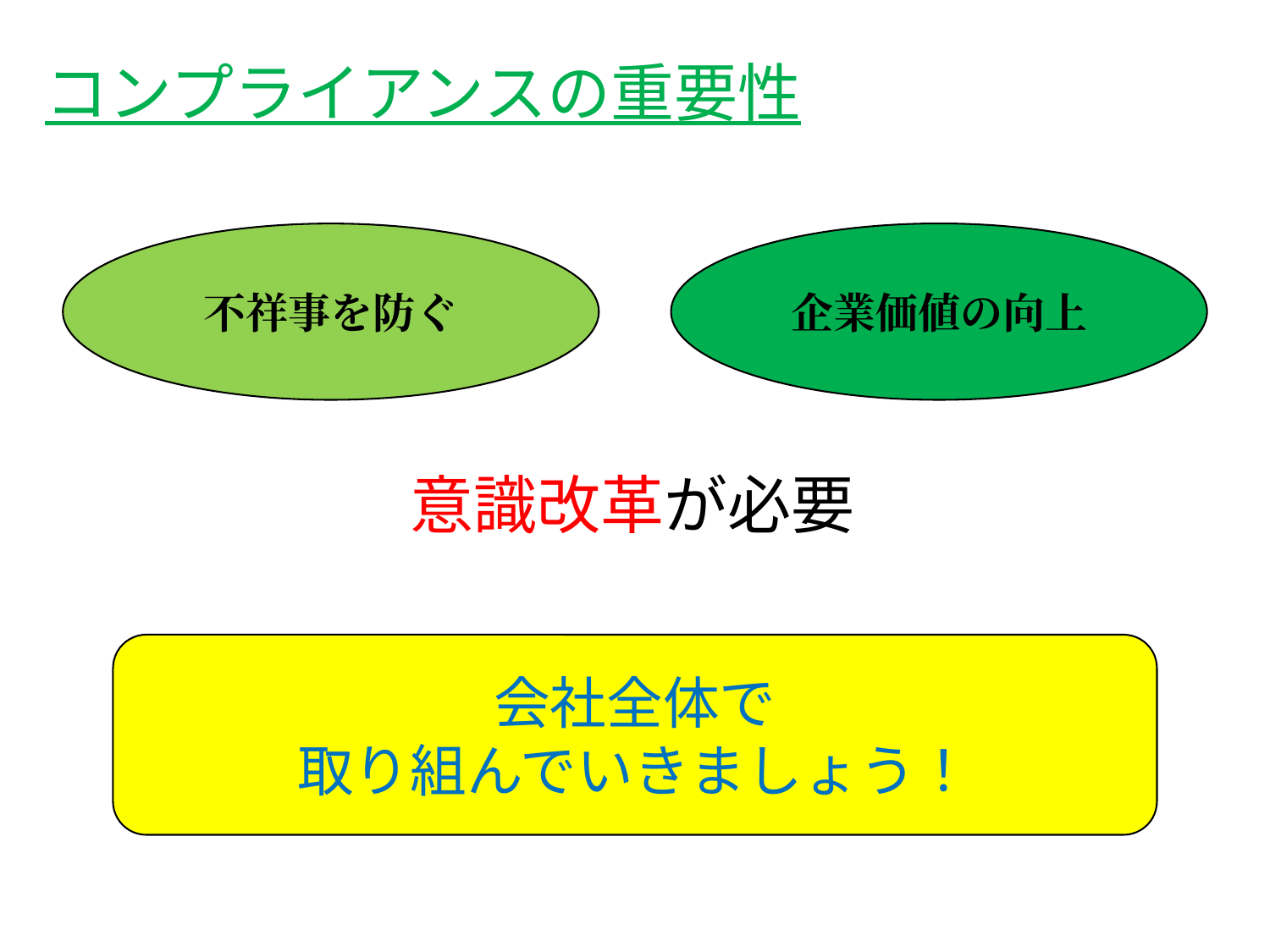

コンプライアンスの重要性
企業価値の向上
不祥事を防ぐ
意識改革が必要
会社全体で
取り組んでいきましょう！